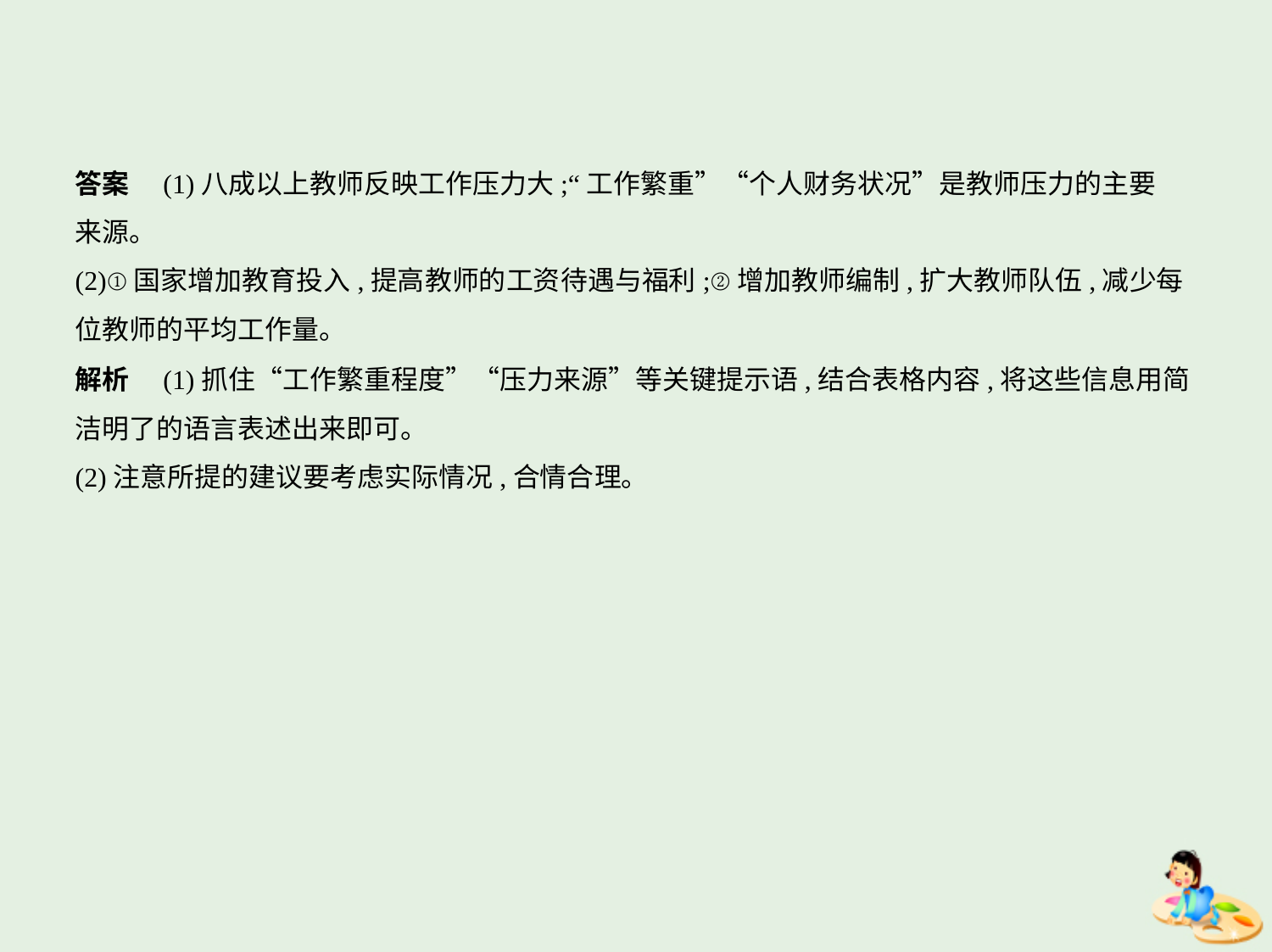

答案　(1)八成以上教师反映工作压力大;“工作繁重”“个人财务状况”是教师压力的主要
来源。
(2)①国家增加教育投入,提高教师的工资待遇与福利;②增加教师编制,扩大教师队伍,减少每
位教师的平均工作量。
解析　(1)抓住“工作繁重程度”“压力来源”等关键提示语,结合表格内容,将这些信息用简
洁明了的语言表述出来即可。
(2)注意所提的建议要考虑实际情况,合情合理。